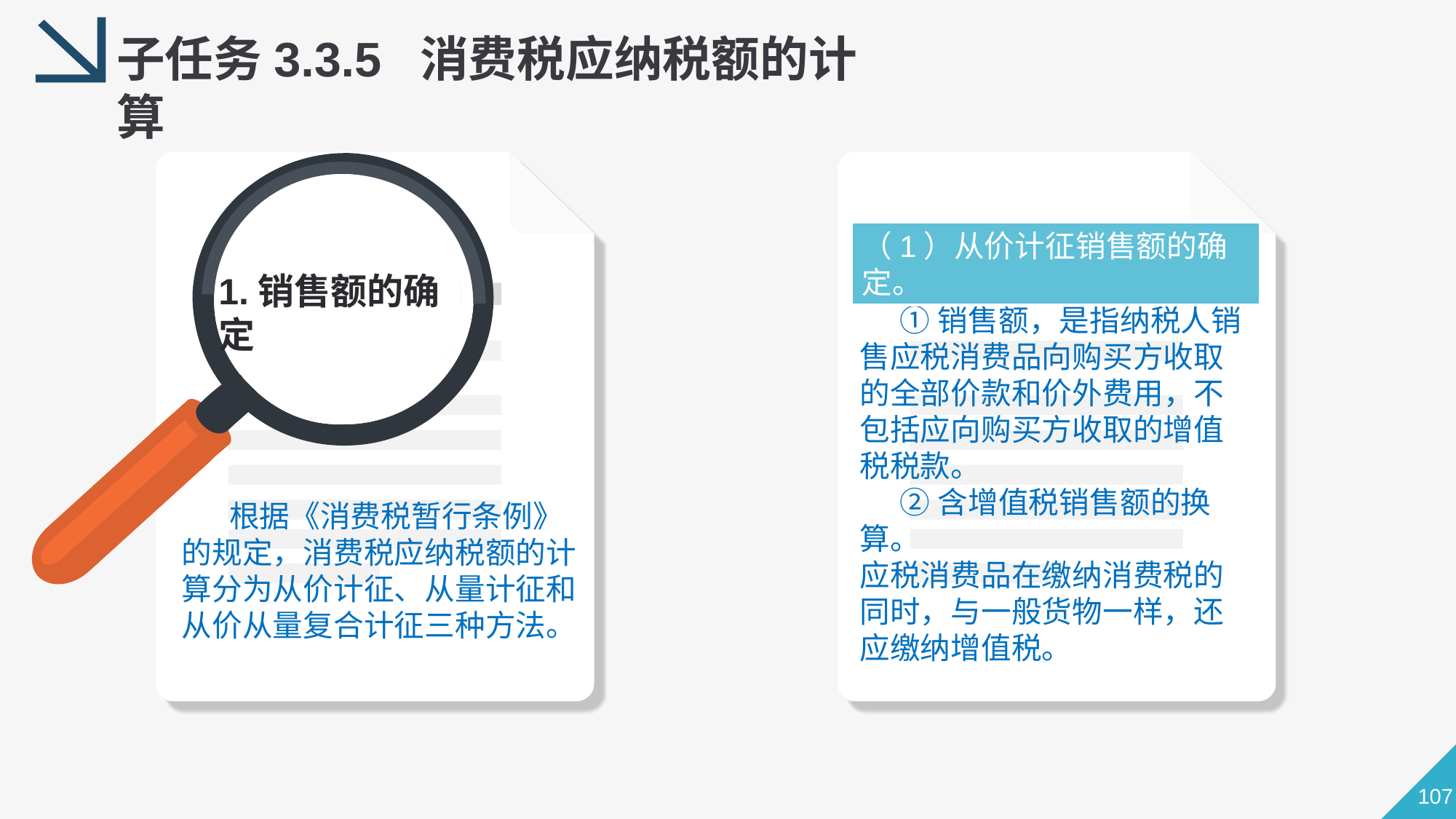

子任务3.3.5  消费税应纳税额的计算

（1）从价计征销售额的确定。
1.销售额的确定
      ①销售额，是指纳税人销售应税消费品向购买方收取的全部价款和价外费用，不包括应向购买方收取的增值税税款。
      ②含增值税销售额的换算。
应税消费品在缴纳消费税的同时，与一般货物一样，还应缴纳增值税。
      根据《消费税暂行条例》的规定，消费税应纳税额的计算分为从价计征、从量计征和从价从量复合计征三种方法。